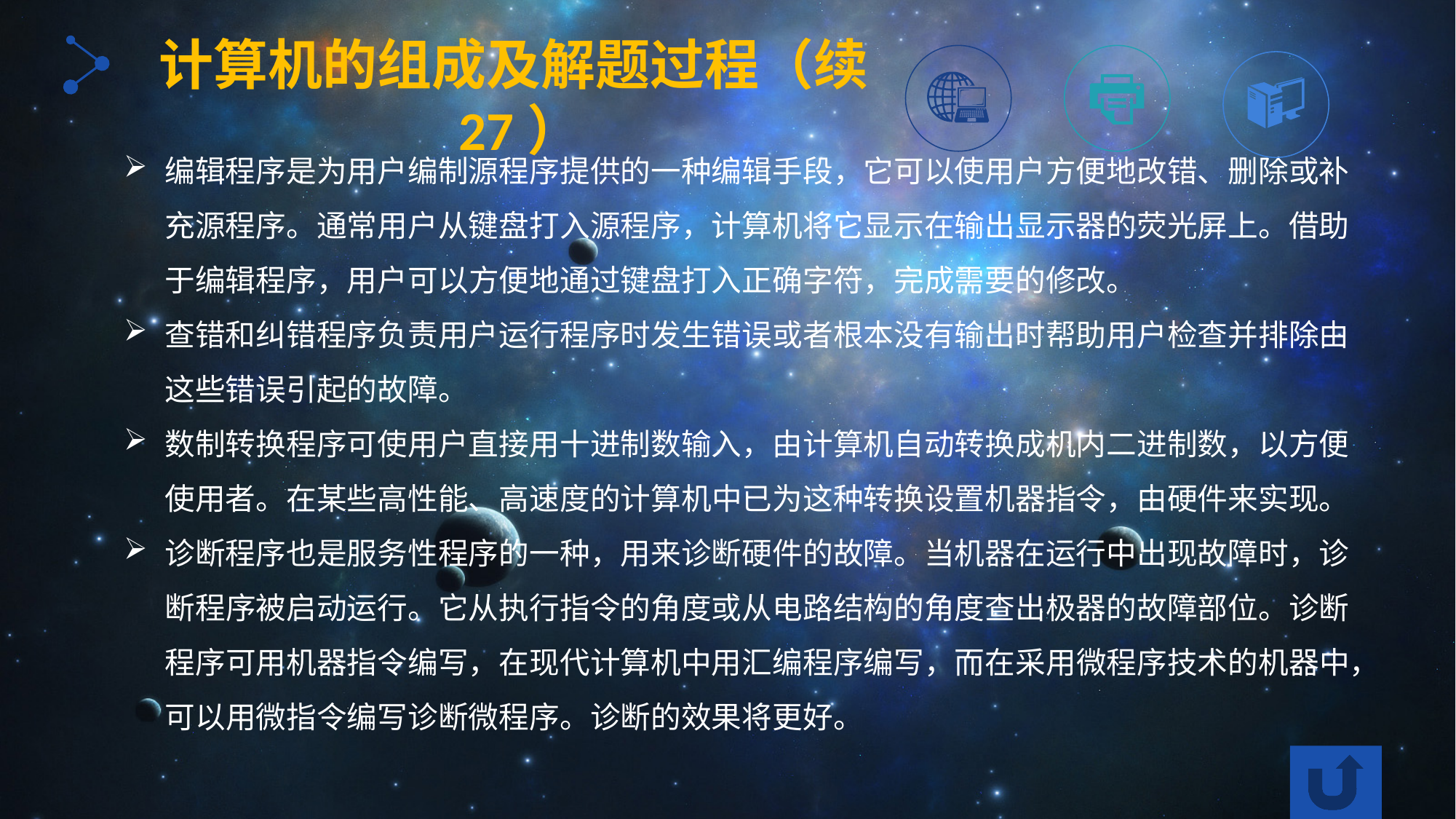

计算机的组成及解题过程（续27）

编辑程序是为用户编制源程序提供的一种编辑手段，它可以使用户方便地改错、删除或补充源程序。通常用户从键盘打入源程序，计算机将它显示在输出显示器的荧光屏上。借助于编辑程序，用户可以方便地通过键盘打入正确字符，完成需要的修改。
查错和纠错程序负责用户运行程序时发生错误或者根本没有输出时帮助用户检查并排除由这些错误引起的故障。
数制转换程序可使用户直接用十进制数输入，由计算机自动转换成机内二进制数，以方便使用者。在某些高性能、高速度的计算机中已为这种转换设置机器指令，由硬件来实现。
诊断程序也是服务性程序的一种，用来诊断硬件的故障。当机器在运行中出现故障时，诊断程序被启动运行。它从执行指令的角度或从电路结构的角度查出极器的故障部位。诊断程序可用机器指令编写，在现代计算机中用汇编程序编写，而在采用微程序技术的机器中，可以用微指令编写诊断微程序。诊断的效果将更好。